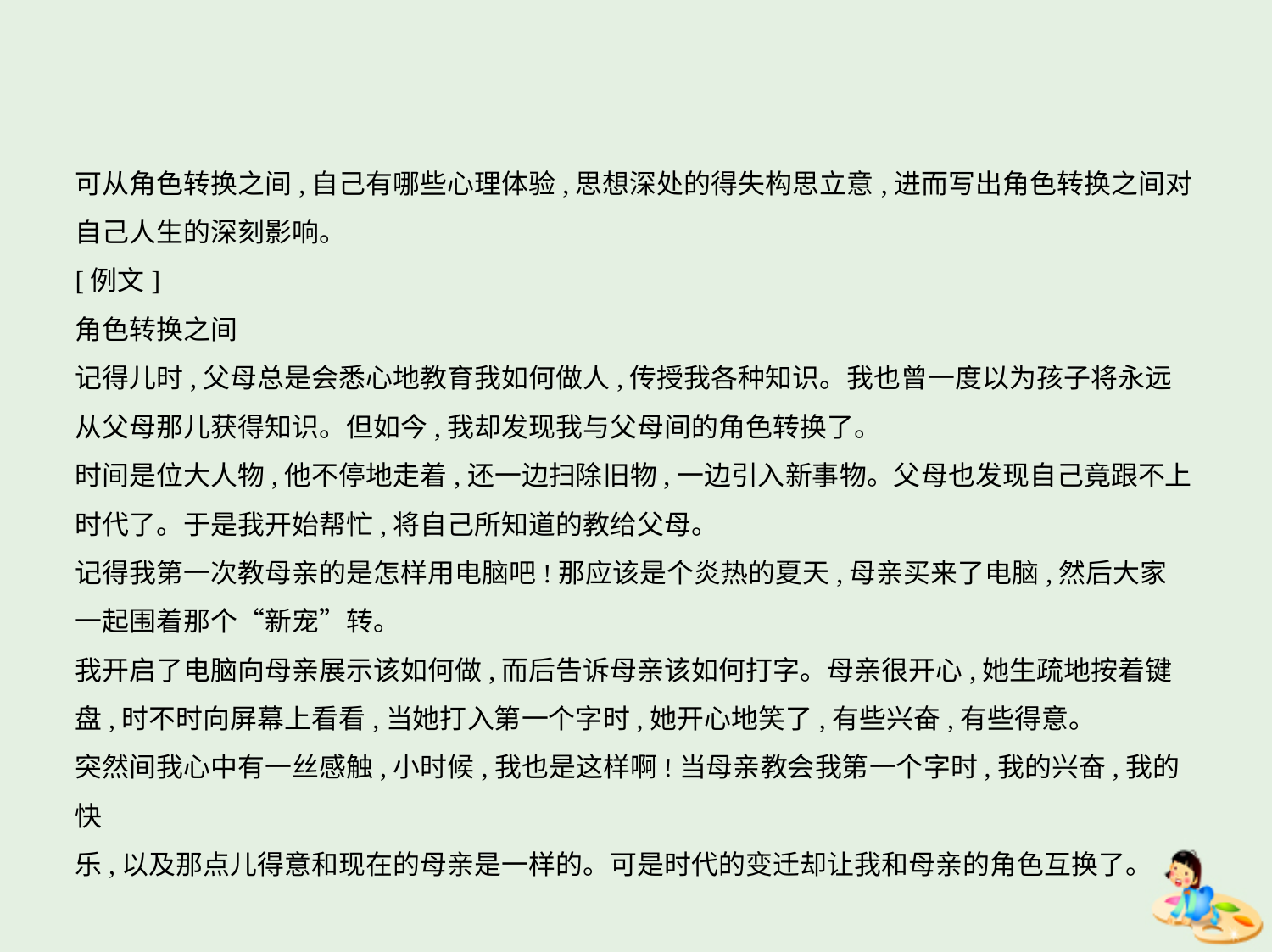

可从角色转换之间,自己有哪些心理体验,思想深处的得失构思立意,进而写出角色转换之间对
自己人生的深刻影响。
[例文]
角色转换之间
记得儿时,父母总是会悉心地教育我如何做人,传授我各种知识。我也曾一度以为孩子将永远
从父母那儿获得知识。但如今,我却发现我与父母间的角色转换了。
时间是位大人物,他不停地走着,还一边扫除旧物,一边引入新事物。父母也发现自己竟跟不上
时代了。于是我开始帮忙,将自己所知道的教给父母。
记得我第一次教母亲的是怎样用电脑吧!那应该是个炎热的夏天,母亲买来了电脑,然后大家
一起围着那个“新宠”转。
我开启了电脑向母亲展示该如何做,而后告诉母亲该如何打字。母亲很开心,她生疏地按着键
盘,时不时向屏幕上看看,当她打入第一个字时,她开心地笑了,有些兴奋,有些得意。
突然间我心中有一丝感触,小时候,我也是这样啊!当母亲教会我第一个字时,我的兴奋,我的快
乐,以及那点儿得意和现在的母亲是一样的。可是时代的变迁却让我和母亲的角色互换了。